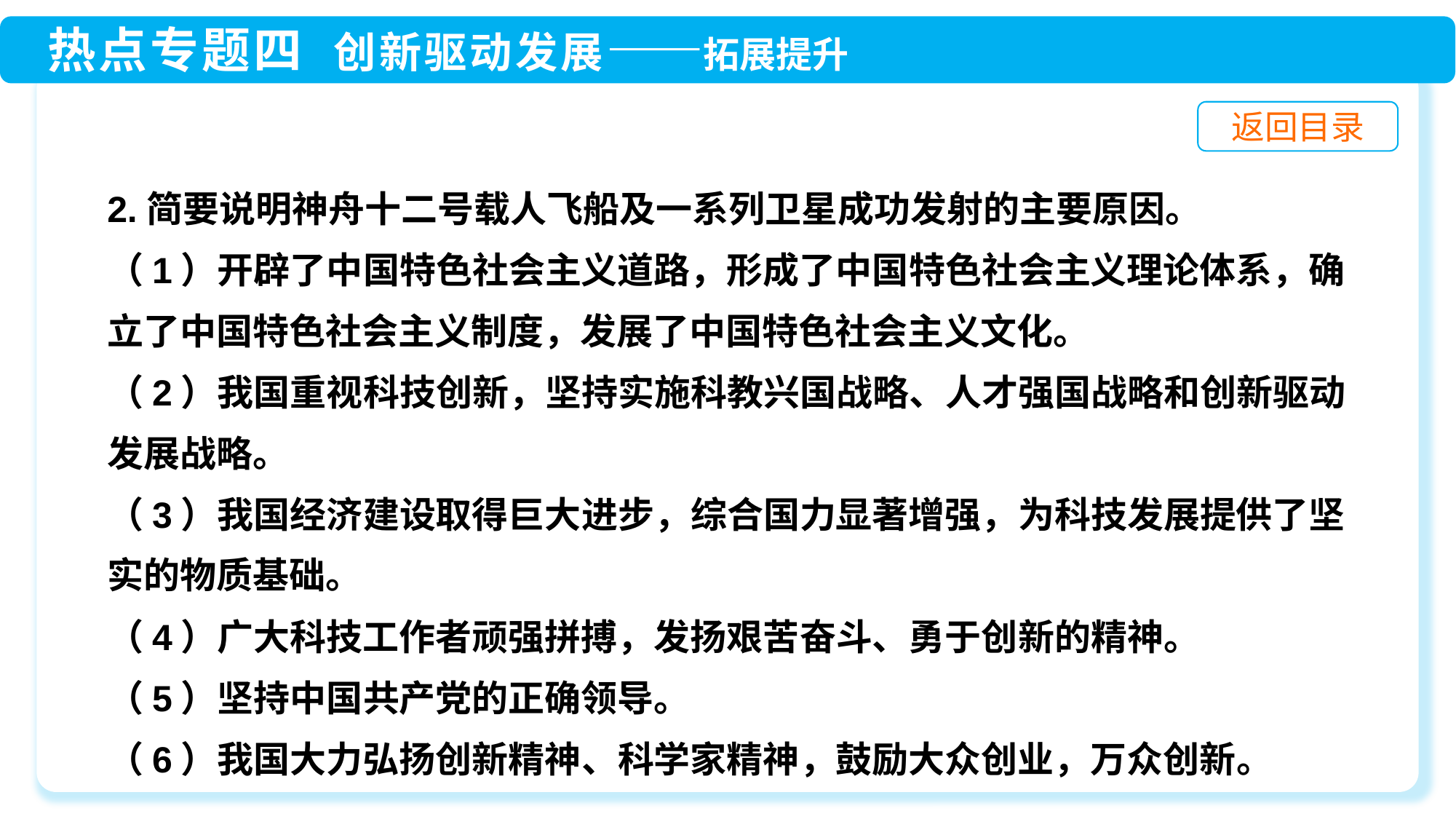

2.简要说明神舟十二号载人飞船及一系列卫星成功发射的主要原因。
（1）开辟了中国特色社会主义道路，形成了中国特色社会主义理论体系，确立了中国特色社会主义制度，发展了中国特色社会主义文化。
（2）我国重视科技创新，坚持实施科教兴国战略、人才强国战略和创新驱动发展战略。
（3）我国经济建设取得巨大进步，综合国力显著增强，为科技发展提供了坚实的物质基础。
（4）广大科技工作者顽强拼搏，发扬艰苦奋斗、勇于创新的精神。
（5）坚持中国共产党的正确领导。
（6）我国大力弘扬创新精神、科学家精神，鼓励大众创业，万众创新。